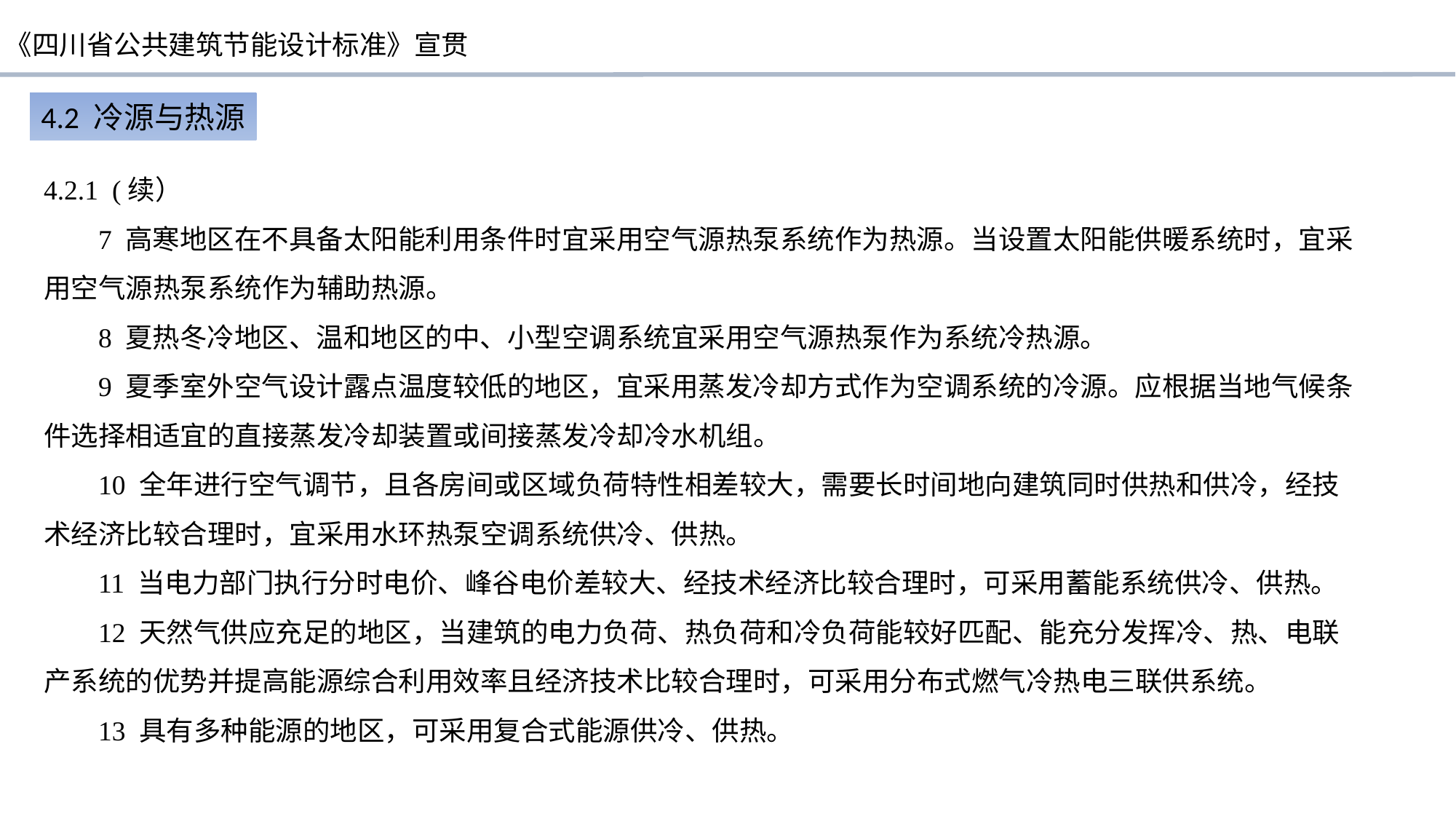

4.2 冷源与热源
4.2.1  (续）
7 高寒地区在不具备太阳能利用条件时宜采用空气源热泵系统作为热源。当设置太阳能供暖系统时，宜采用空气源热泵系统作为辅助热源。
8 夏热冬冷地区、温和地区的中、小型空调系统宜采用空气源热泵作为系统冷热源。
9 夏季室外空气设计露点温度较低的地区，宜采用蒸发冷却方式作为空调系统的冷源。应根据当地气候条件选择相适宜的直接蒸发冷却装置或间接蒸发冷却冷水机组。
10 全年进行空气调节，且各房间或区域负荷特性相差较大，需要长时间地向建筑同时供热和供冷，经技术经济比较合理时，宜采用水环热泵空调系统供冷、供热。
11 当电力部门执行分时电价、峰谷电价差较大、经技术经济比较合理时，可采用蓄能系统供冷、供热。
12 天然气供应充足的地区，当建筑的电力负荷、热负荷和冷负荷能较好匹配、能充分发挥冷、热、电联产系统的优势并提高能源综合利用效率且经济技术比较合理时，可采用分布式燃气冷热电三联供系统。
13 具有多种能源的地区，可采用复合式能源供冷、供热。